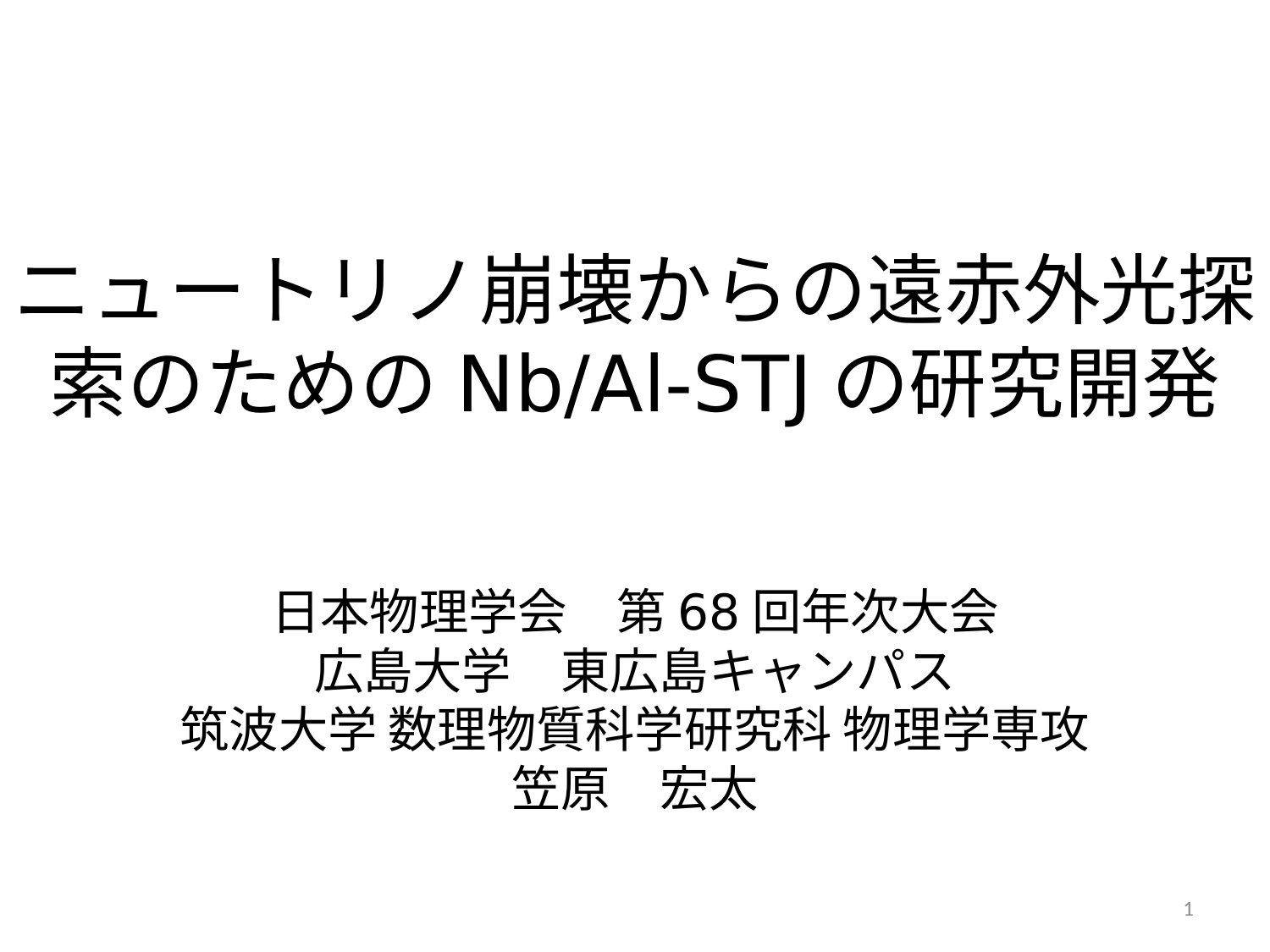

# ニュートリノ崩壊からの遠赤外光探索のためのNb/Al-STJの研究開発
日本物理学会　第68回年次大会
広島大学　東広島キャンパス
筑波大学 数理物質科学研究科 物理学専攻
笠原　宏太

1